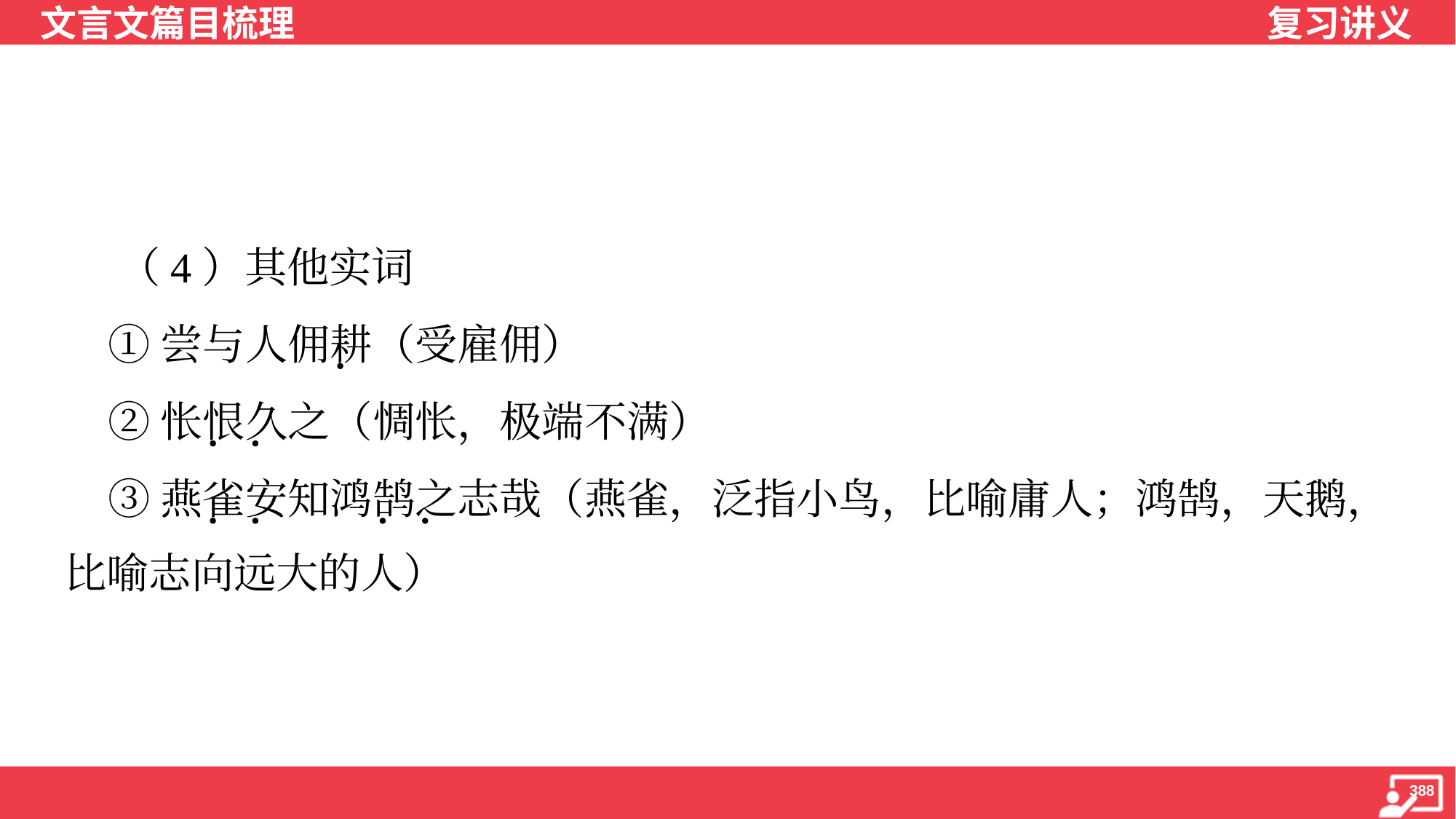

（4）其他实词
    ①尝与人佣耕（受雇佣）
    ②怅恨久之（惆怅，极端不满）
    ③燕雀安知鸿鹄之志哉（燕雀，泛指小鸟，比喻庸人；鸿鹄，天鹅，
比喻志向远大的人）